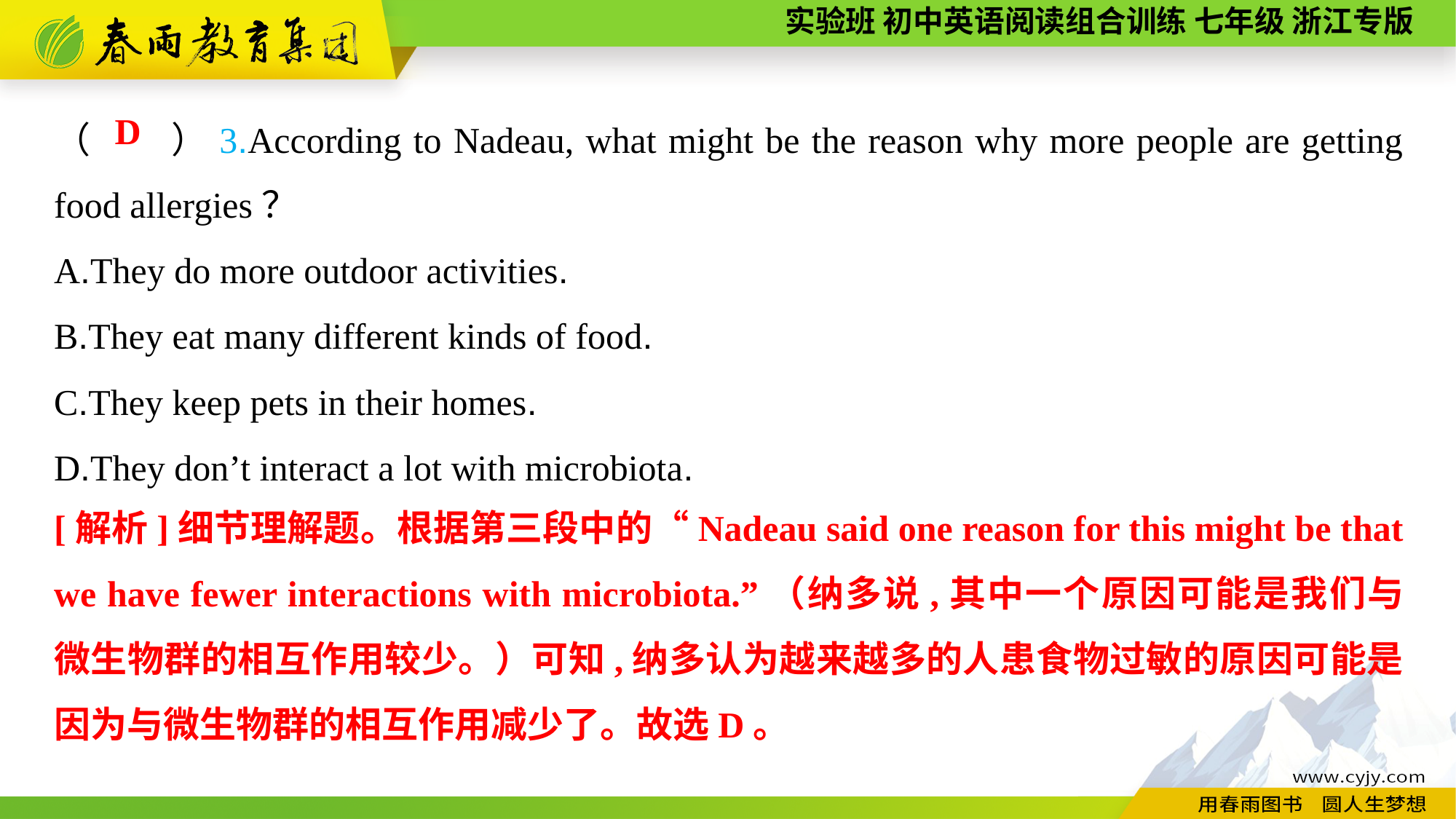

（　　）3.According to Nadeau, what might be the reason why more people are getting food allergies？
A.They do more outdoor activities.
B.They eat many different kinds of food.
C.They keep pets in their homes.
D.They don’t interact a lot with microbiota.
D
[解析]细节理解题。根据第三段中的“Nadeau said one reason for this might be that we have fewer interactions with microbiota.”（纳多说,其中一个原因可能是我们与微生物群的相互作用较少。）可知,纳多认为越来越多的人患食物过敏的原因可能是因为与微生物群的相互作用减少了。故选D。